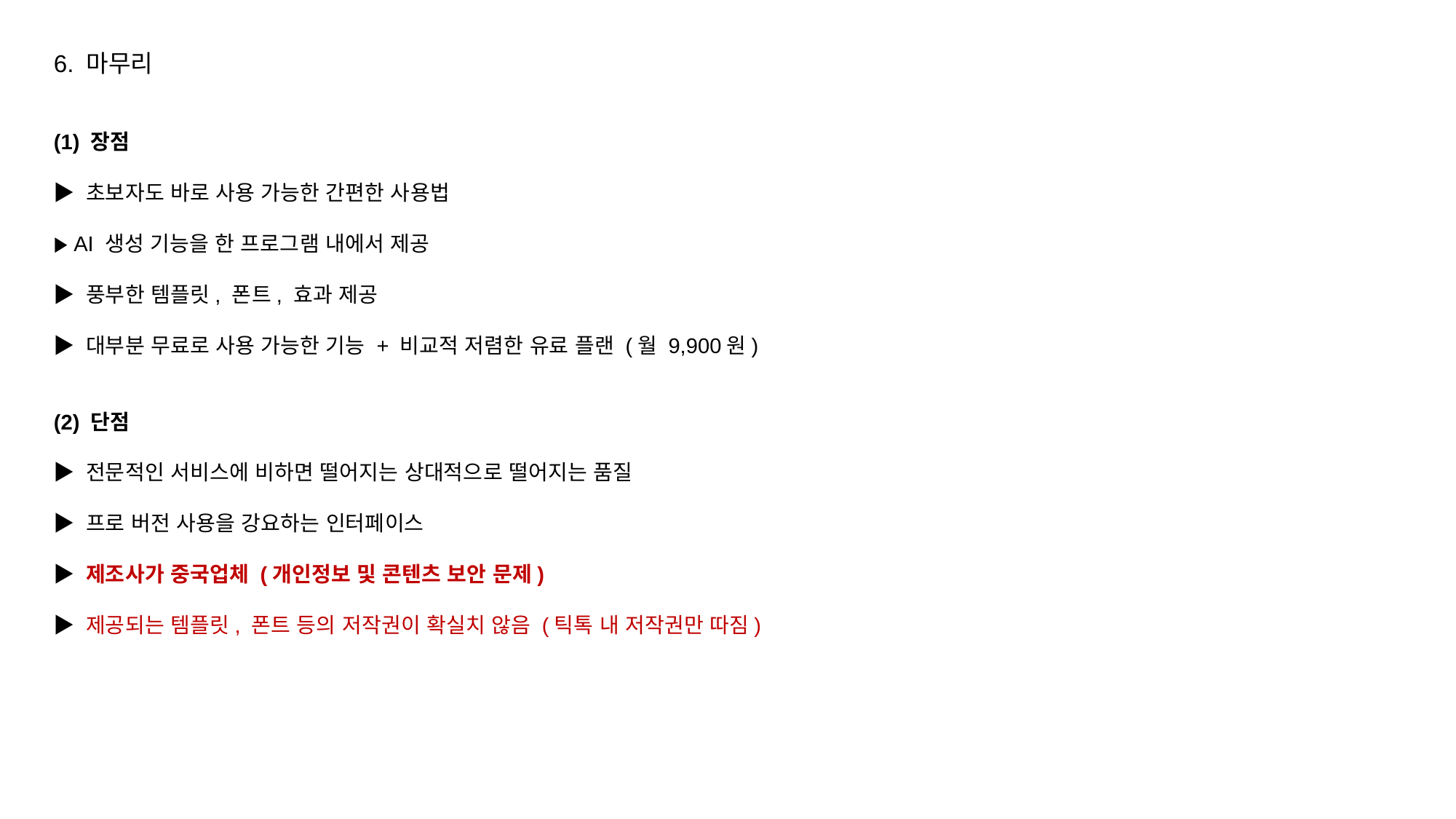

6. 마무리

(1) 장점

▶ 초보자도 바로 사용 가능한 간편한 사용법

▶ AI 생성 기능을 한 프로그램 내에서 제공

▶ 풍부한 템플릿, 폰트, 효과 제공

▶ 대부분 무료로 사용 가능한 기능 + 비교적 저렴한 유료 플랜 (월 9,900원)

(2) 단점

▶ 전문적인 서비스에 비하면 떨어지는 상대적으로 떨어지는 품질

▶ 프로 버전 사용을 강요하는 인터페이스

▶ 제조사가 중국업체 (개인정보 및 콘텐츠 보안 문제)

▶ 제공되는 템플릿, 폰트 등의 저작권이 확실치 않음 (틱톡 내 저작권만 따짐)